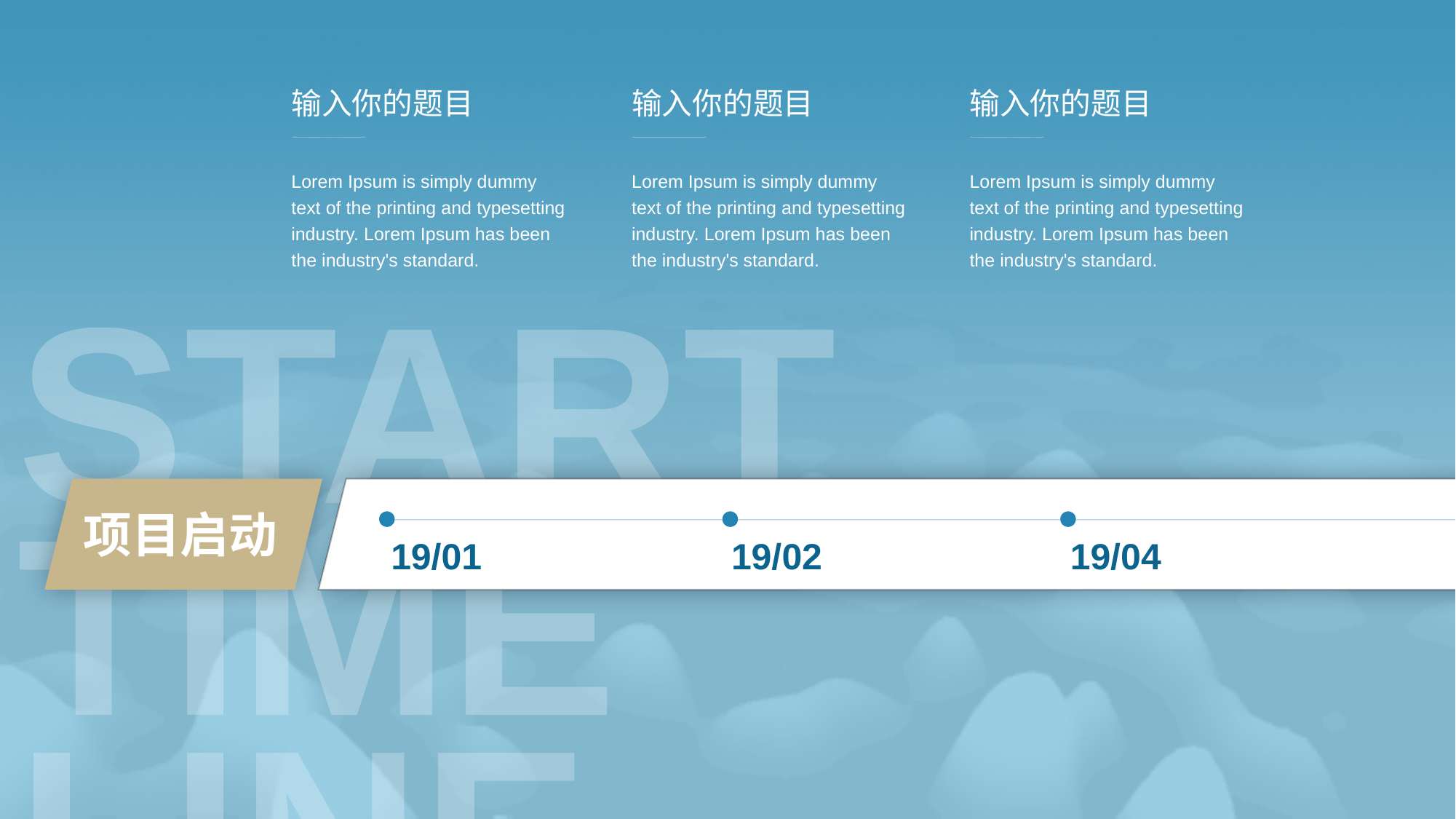

输入你的题目
Lorem Ipsum is simply dummy text of the printing and typesetting industry. Lorem Ipsum has been the industry's standard.
输入你的题目
Lorem Ipsum is simply dummy text of the printing and typesetting industry. Lorem Ipsum has been the industry's standard.
输入你的题目
Lorem Ipsum is simply dummy text of the printing and typesetting industry. Lorem Ipsum has been the industry's standard.
START
TIME LINE

项目启动

19/01
19/02
19/04